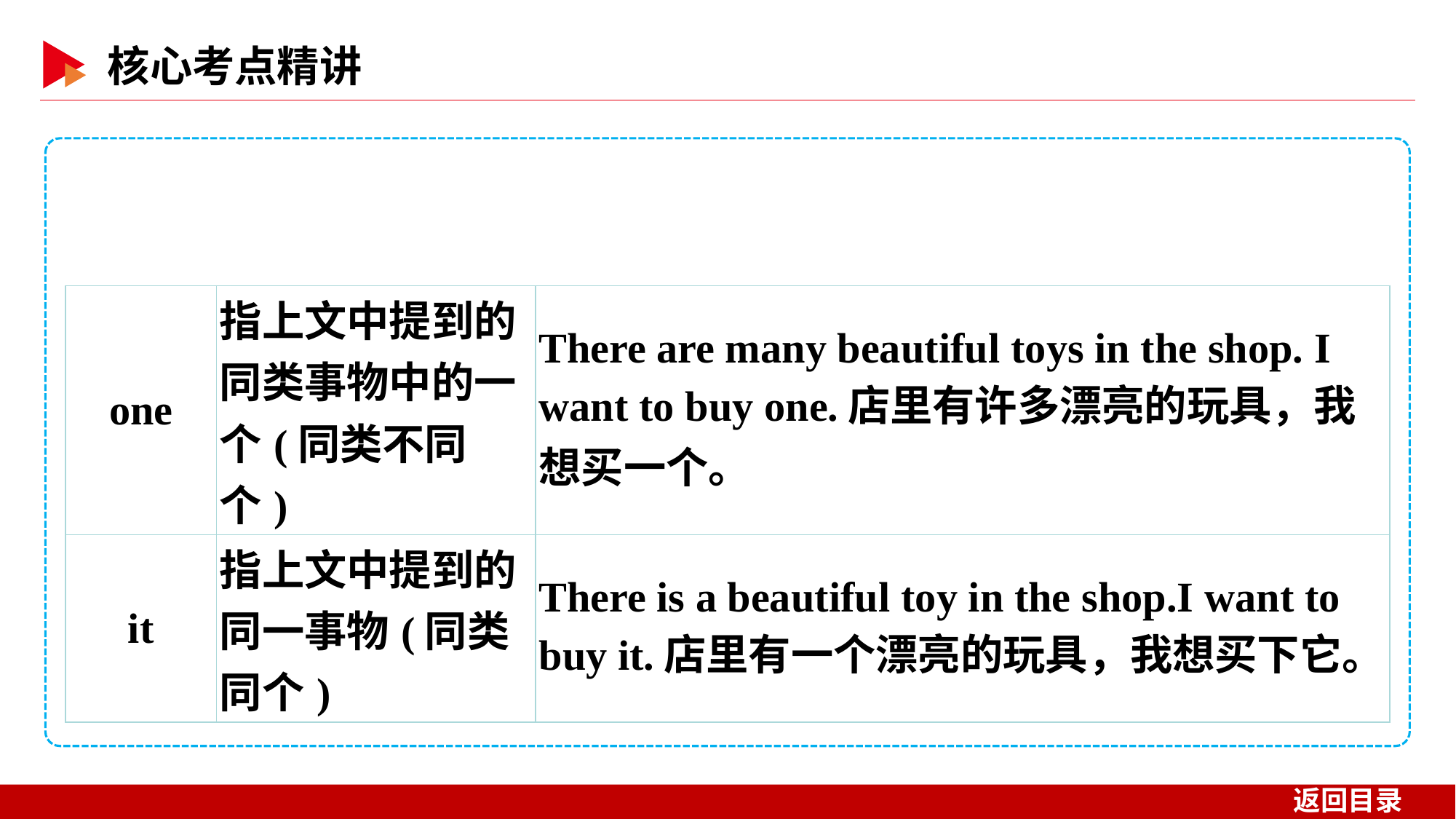

| one | 指上文中提到的同类事物中的一个(同类不同个) | There are many beautiful toys in the shop. I want to buy one.店里有许多漂亮的玩具，我想买一个。 |
| --- | --- | --- |
| it | 指上文中提到的同一事物(同类同个) | There is a beautiful toy in the shop.I want to buy it.店里有一个漂亮的玩具，我想买下它。 |